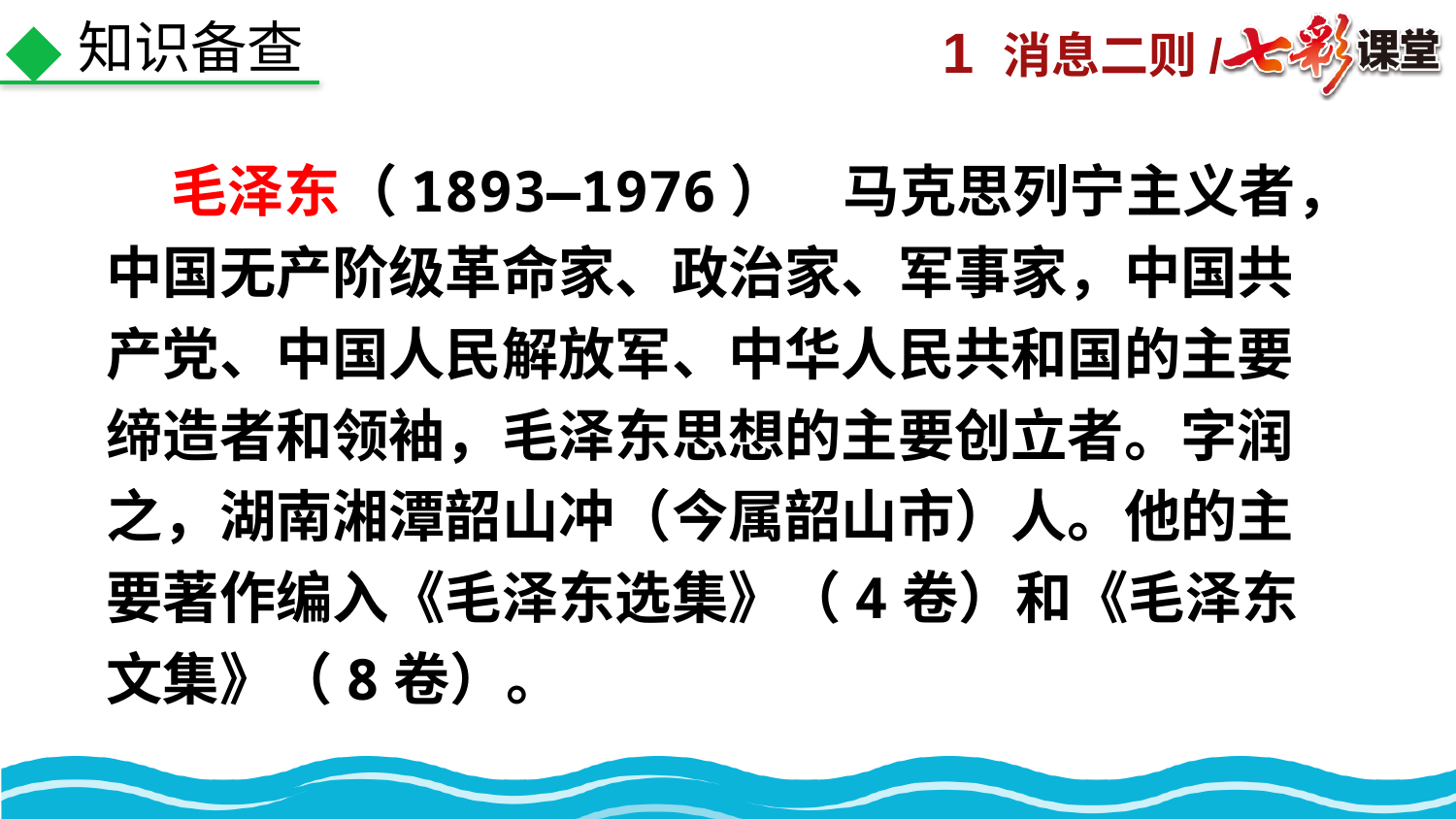

知识备查

    毛泽东（1893—1976）　马克思列宁主义者，中国无产阶级革命家、政治家、军事家，中国共产党、中国人民解放军、中华人民共和国的主要缔造者和领袖，毛泽东思想的主要创立者。字润之，湖南湘潭韶山冲（今属韶山市）人。他的主要著作编入《毛泽东选集》（4卷）和《毛泽东文集》（8卷）。